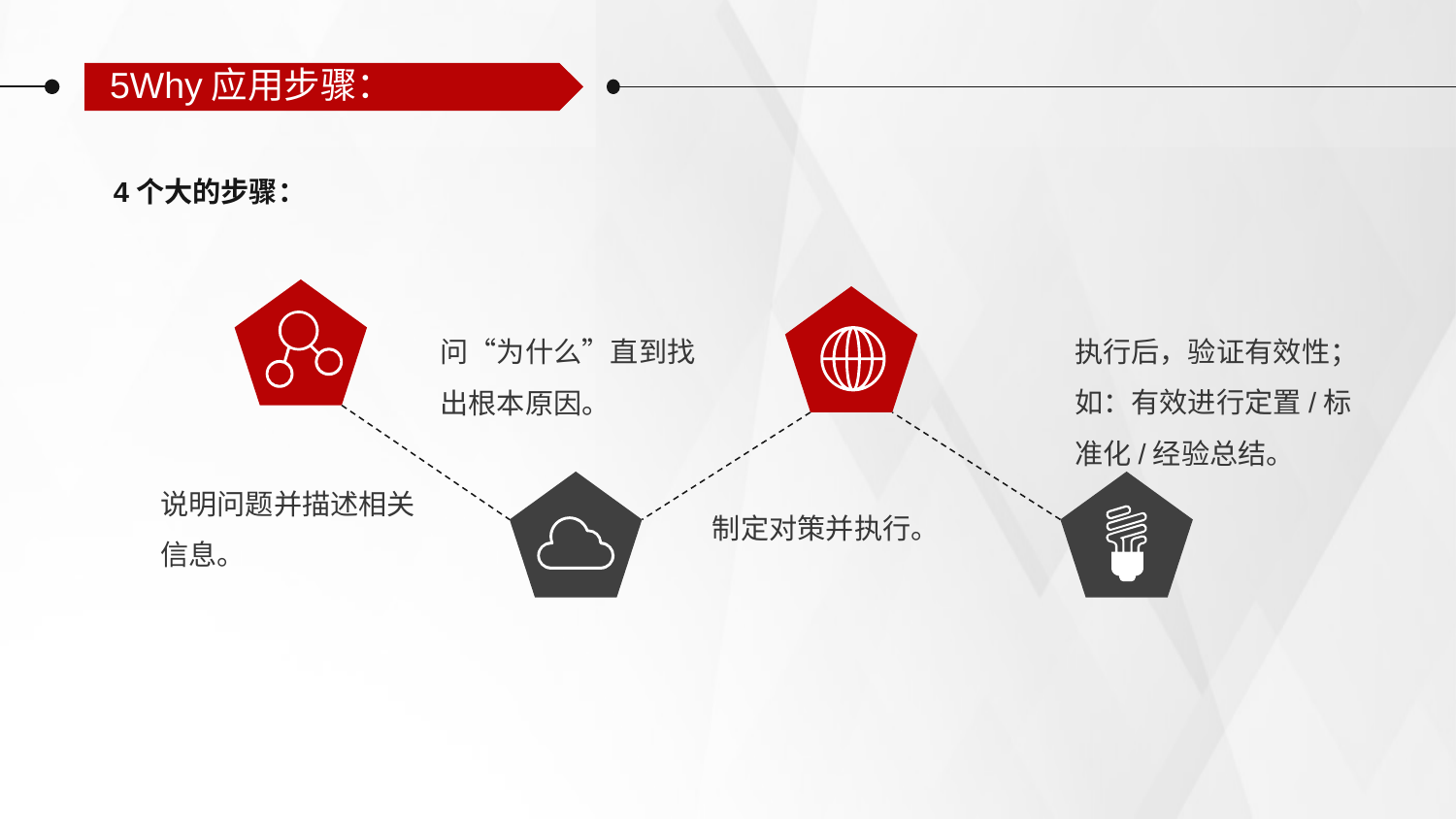

5Why应用步骤：

4个大的步骤：

执行后，验证有效性；如：有效进行定置/标准化/经验总结。
问“为什么”直到找出根本原因。
说明问题并描述相关信息。

制定对策并执行。